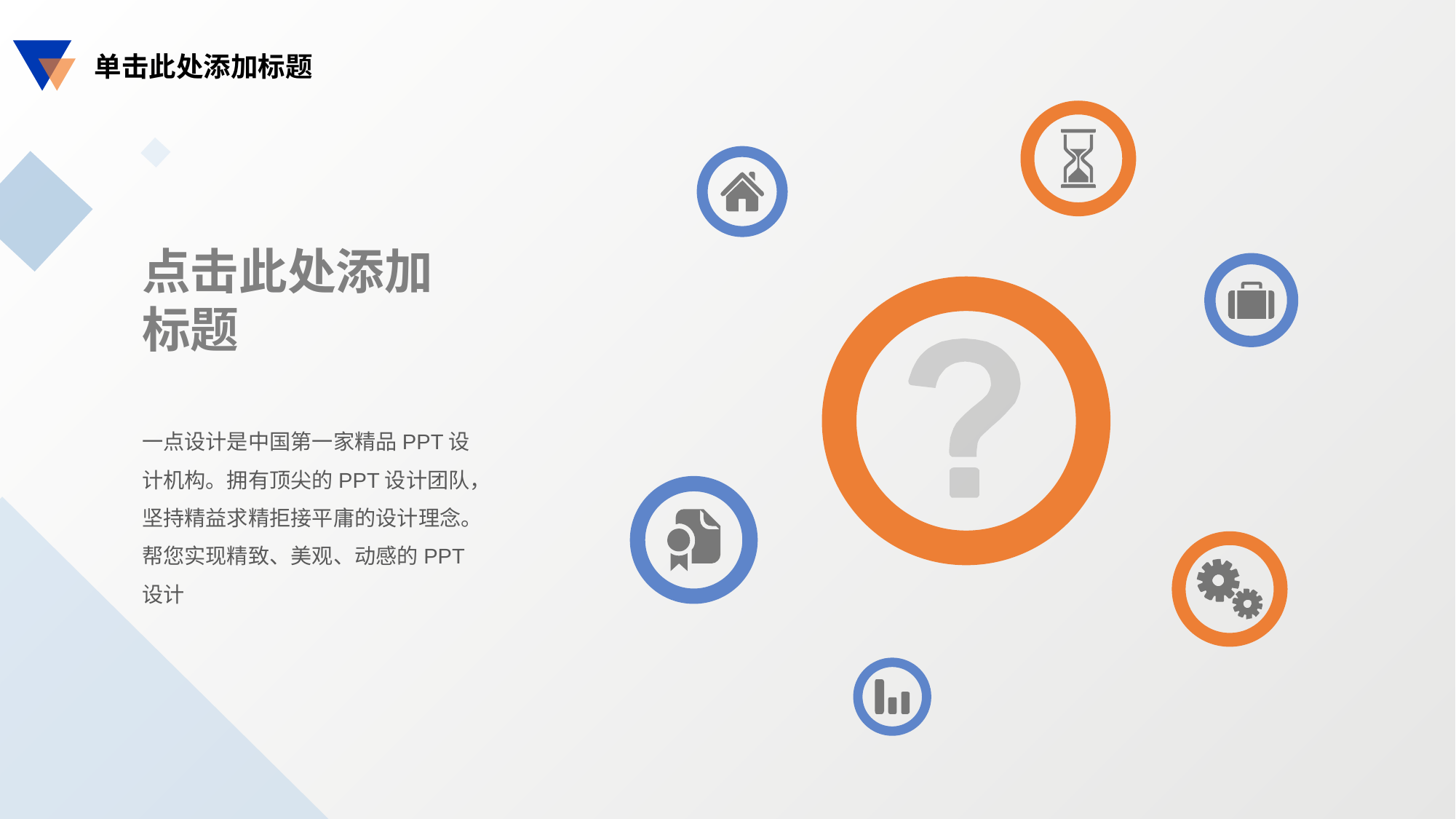

单击此处添加标题

点击此处添加标题

一点设计是中国第一家精品PPT设计机构。拥有顶尖的PPT设计团队，坚持精益求精拒接平庸的设计理念。帮您实现精致、美观、动感的PPT设计